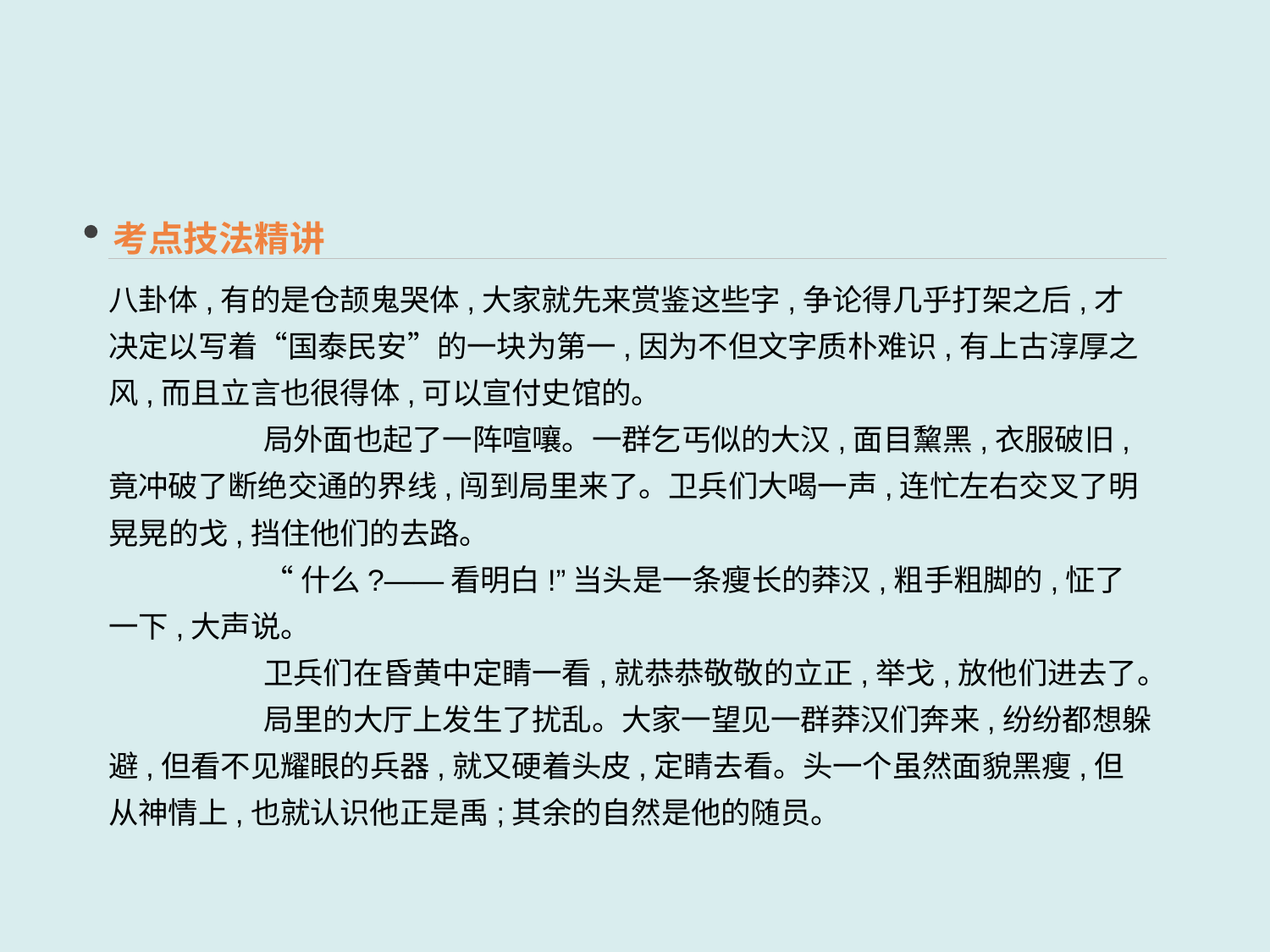

考点技法精讲

八卦体,有的是仓颉鬼哭体,大家就先来赏鉴这些字,争论得几乎打架之后,才决定以写着“国泰民安”的一块为第一,因为不但文字质朴难识,有上古淳厚之风,而且立言也很得体,可以宣付史馆的。
局外面也起了一阵喧嚷。一群乞丐似的大汉,面目黧黑,衣服破旧,竟冲破了断绝交通的界线,闯到局里来了。卫兵们大喝一声,连忙左右交叉了明晃晃的戈,挡住他们的去路。
“什么?——看明白!”当头是一条瘦长的莽汉,粗手粗脚的,怔了一下,大声说。
卫兵们在昏黄中定睛一看,就恭恭敬敬的立正,举戈,放他们进去了。
局里的大厅上发生了扰乱。大家一望见一群莽汉们奔来,纷纷都想躲避,但看不见耀眼的兵器,就又硬着头皮,定睛去看。头一个虽然面貌黑瘦,但从神情上,也就认识他正是禹;其余的自然是他的随员。